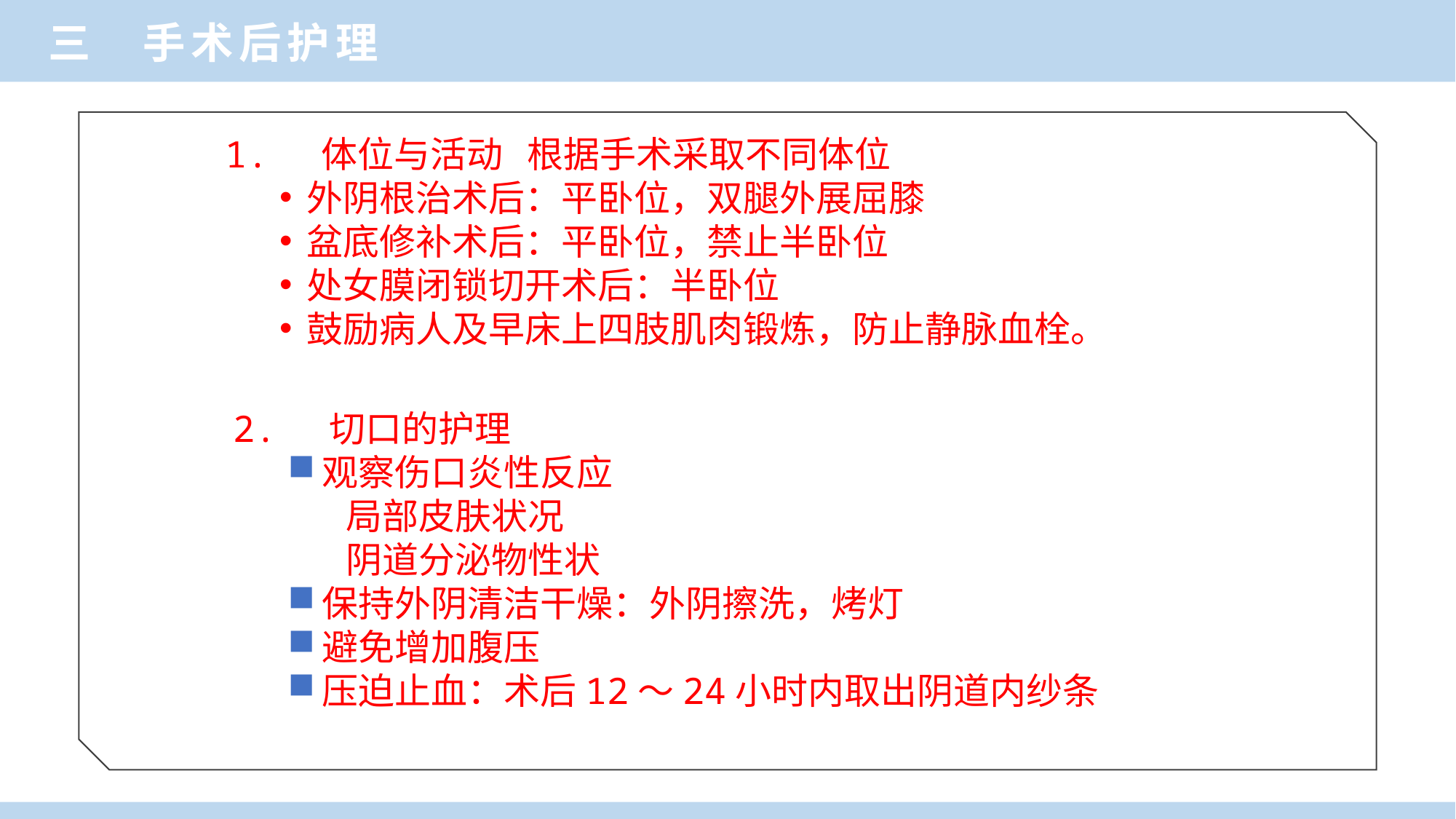

三   手术后护理

1.  体位与活动   根据手术采取不同体位
外阴根治术后：平卧位，双腿外展屈膝
盆底修补术后：平卧位，禁止半卧位
处女膜闭锁切开术后：半卧位
鼓励病人及早床上四肢肌肉锻炼，防止静脉血栓。
2.  切口的护理
观察伤口炎性反应
      局部皮肤状况
      阴道分泌物性状
保持外阴清洁干燥：外阴擦洗，烤灯
避免增加腹压
压迫止血：术后12～24小时内取出阴道内纱条